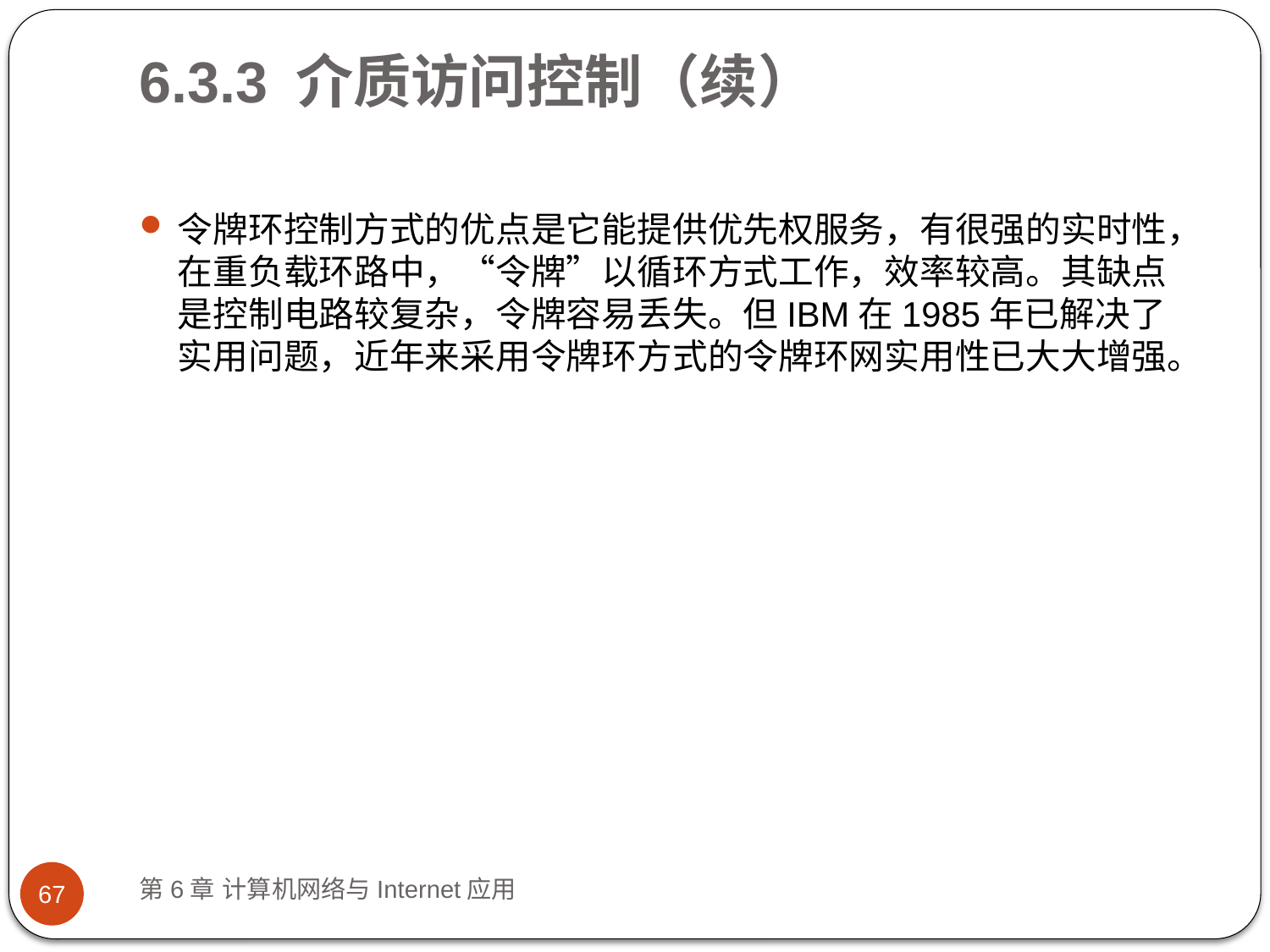

# 6.3.3 介质访问控制（续）
令牌环控制方式的优点是它能提供优先权服务，有很强的实时性，在重负载环路中，“令牌”以循环方式工作，效率较高。其缺点是控制电路较复杂，令牌容易丢失。但IBM在1985年已解决了实用问题，近年来采用令牌环方式的令牌环网实用性已大大增强。

第6章 计算机网络与Internet应用
67